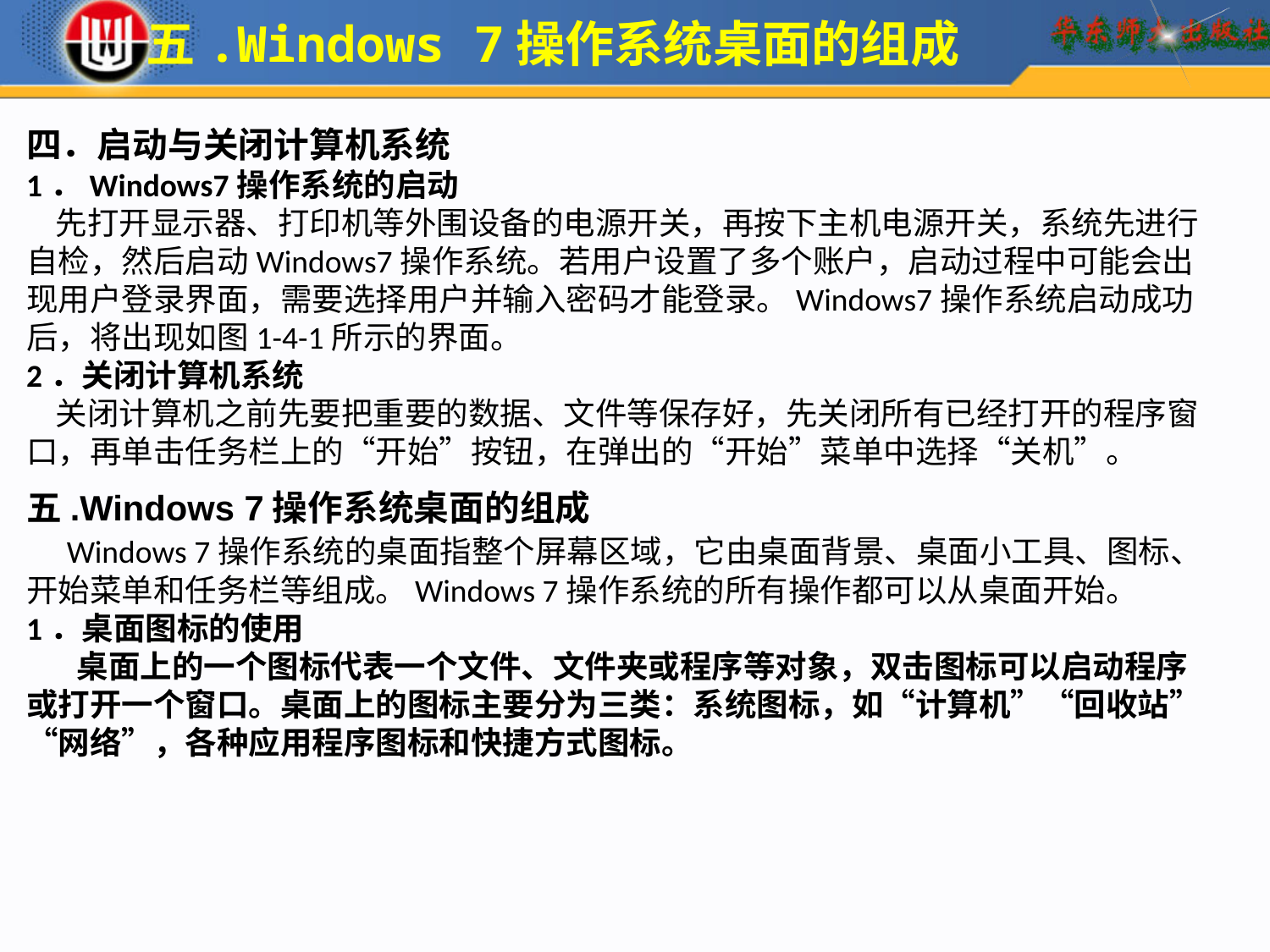

五.Windows 7操作系统桌面的组成
四．启动与关闭计算机系统
1．Windows7操作系统的启动
   先打开显示器、打印机等外围设备的电源开关，再按下主机电源开关，系统先进行自检，然后启动Windows7操作系统。若用户设置了多个账户，启动过程中可能会出现用户登录界面，需要选择用户并输入密码才能登录。Windows7操作系统启动成功后，将出现如图1-4-1所示的界面。
2．关闭计算机系统
   关闭计算机之前先要把重要的数据、文件等保存好，先关闭所有已经打开的程序窗口，再单击任务栏上的“开始”按钮，在弹出的“开始”菜单中选择“关机”。
五.Windows 7操作系统桌面的组成     Windows 7操作系统的桌面指整个屏幕区域，它由桌面背景、桌面小工具、图标、开始菜单和任务栏等组成。Windows 7操作系统的所有操作都可以从桌面开始。
1．桌面图标的使用   桌面上的一个图标代表一个文件、文件夹或程序等对象，双击图标可以启动程序或打开一个窗口。桌面上的图标主要分为三类：系统图标，如“计算机”“回收站”“网络”，各种应用程序图标和快捷方式图标。